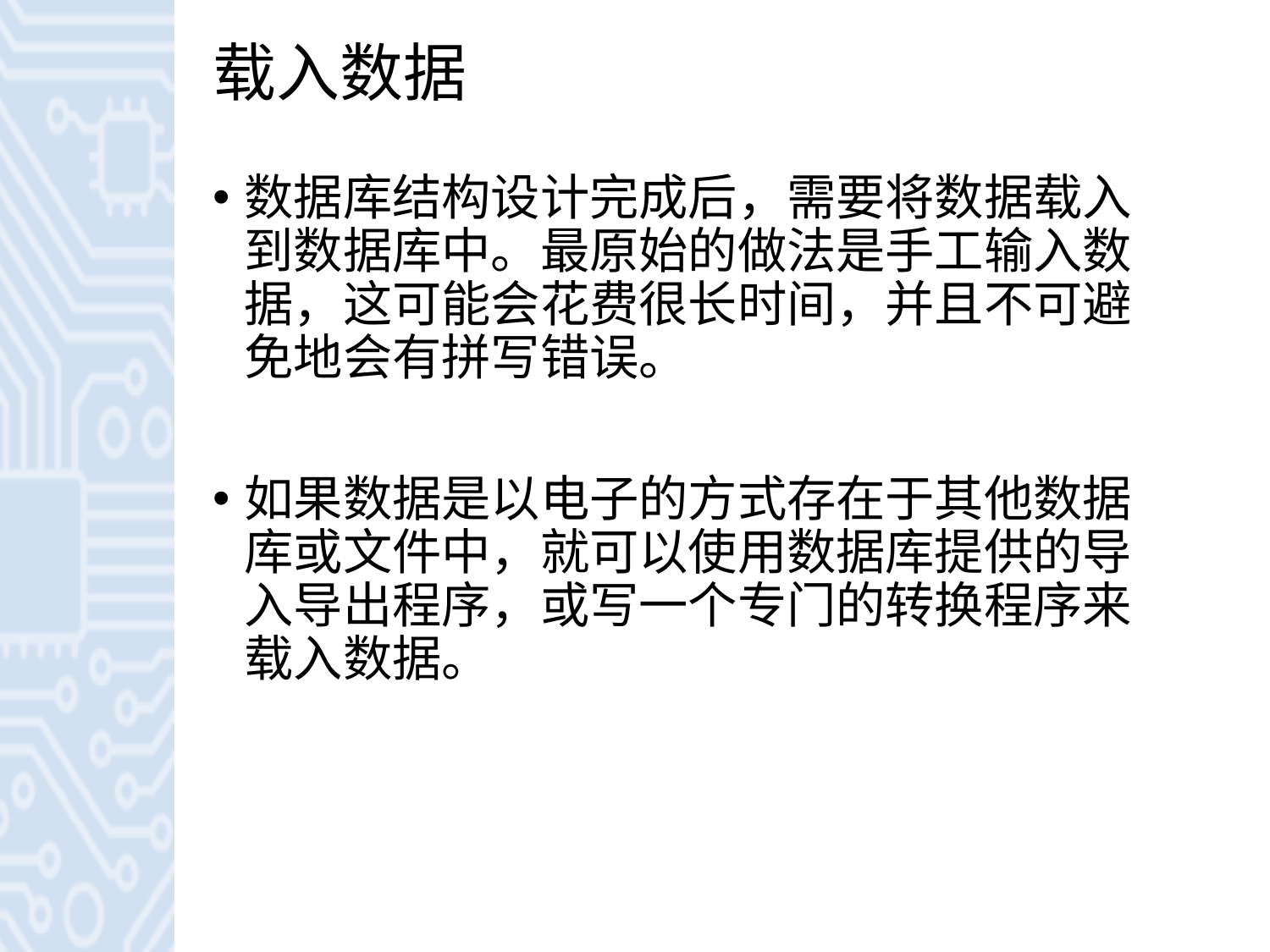

# 载入数据
数据库结构设计完成后，需要将数据载入到数据库中。最原始的做法是手工输入数据，这可能会花费很长时间，并且不可避免地会有拼写错误。

如果数据是以电子的方式存在于其他数据库或文件中，就可以使用数据库提供的导入导出程序，或写一个专门的转换程序来载入数据。